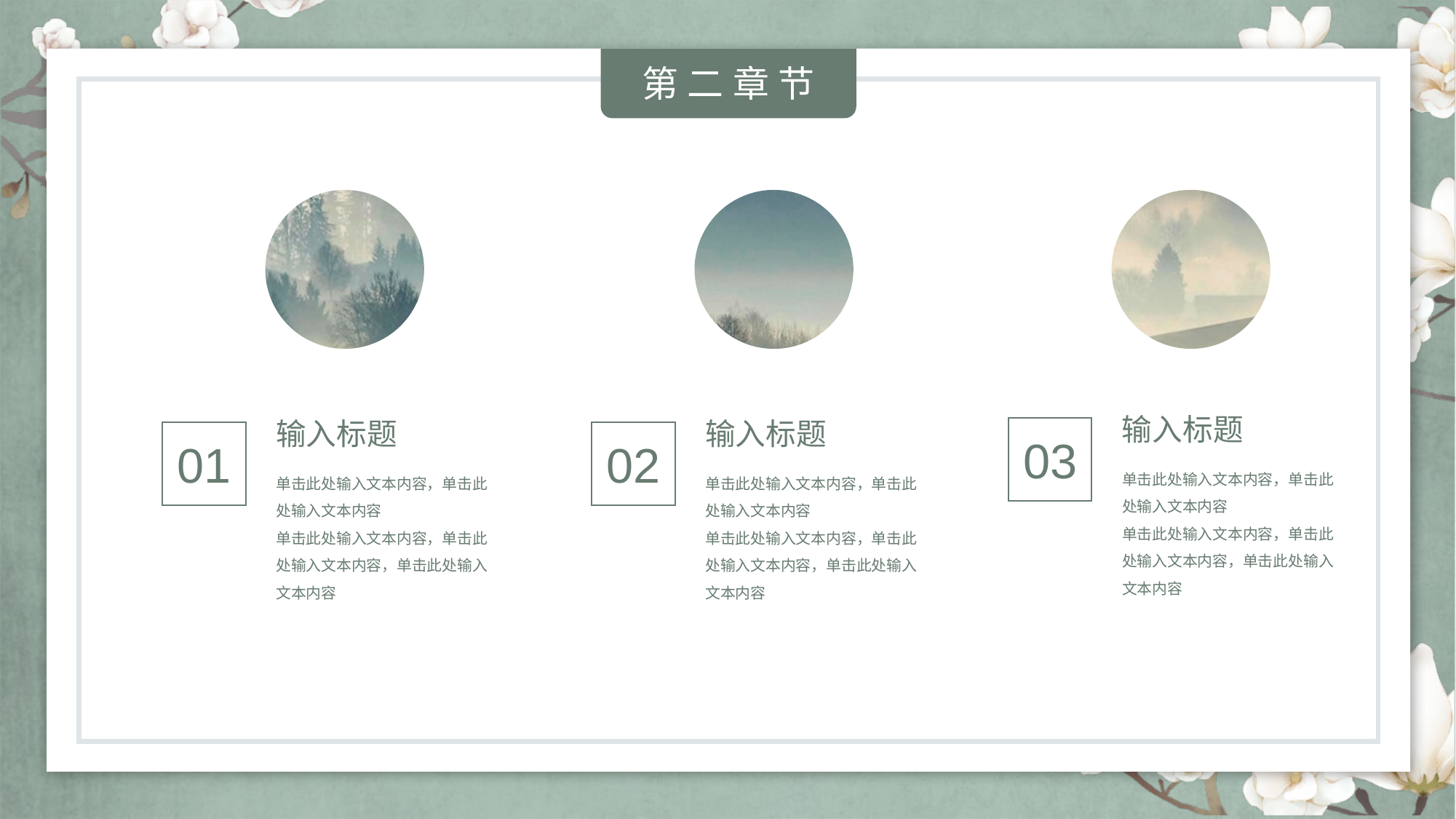

输入标题
03
单击此处输入文本内容，单击此处输入文本内容
单击此处输入文本内容，单击此处输入文本内容，单击此处输入文本内容

输入标题
01
单击此处输入文本内容，单击此处输入文本内容
单击此处输入文本内容，单击此处输入文本内容，单击此处输入文本内容

输入标题
02
单击此处输入文本内容，单击此处输入文本内容
单击此处输入文本内容，单击此处输入文本内容，单击此处输入文本内容